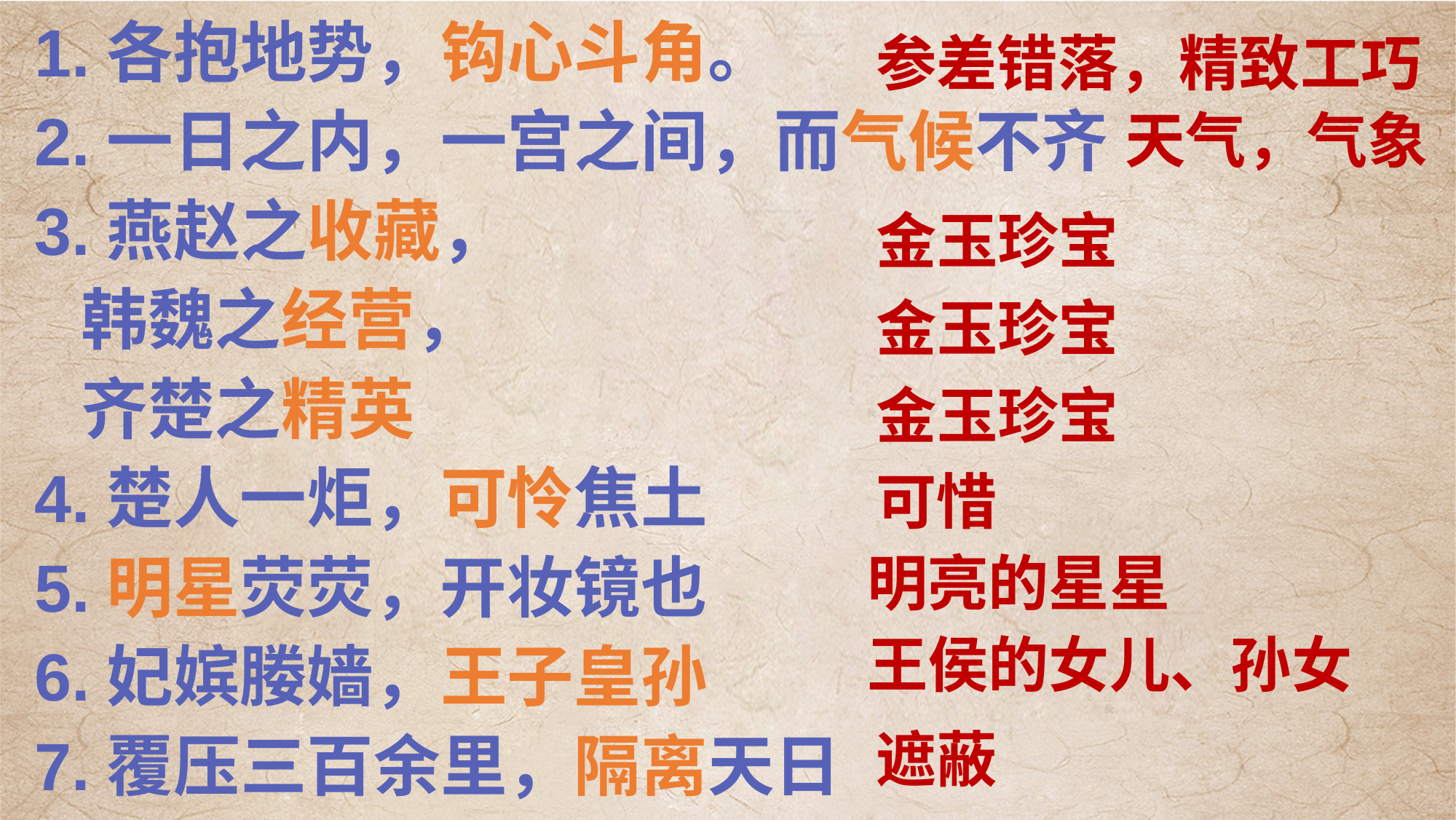

1.各抱地势，钩心斗角。
2.一日之内，一宫之间，而气候不齐
3.燕赵之收藏，
  韩魏之经营，
  齐楚之精英
4.楚人一炬，可怜焦土
5.明星荧荧，开妆镜也
6.妃嫔媵嫱，王子皇孙
7.覆压三百余里，隔离天日

 参差错落，精致工巧
 天气，气象
金玉珍宝
金玉珍宝
金玉珍宝

 可惜
 明亮的星星
 王侯的女儿、孙女
 遮蔽